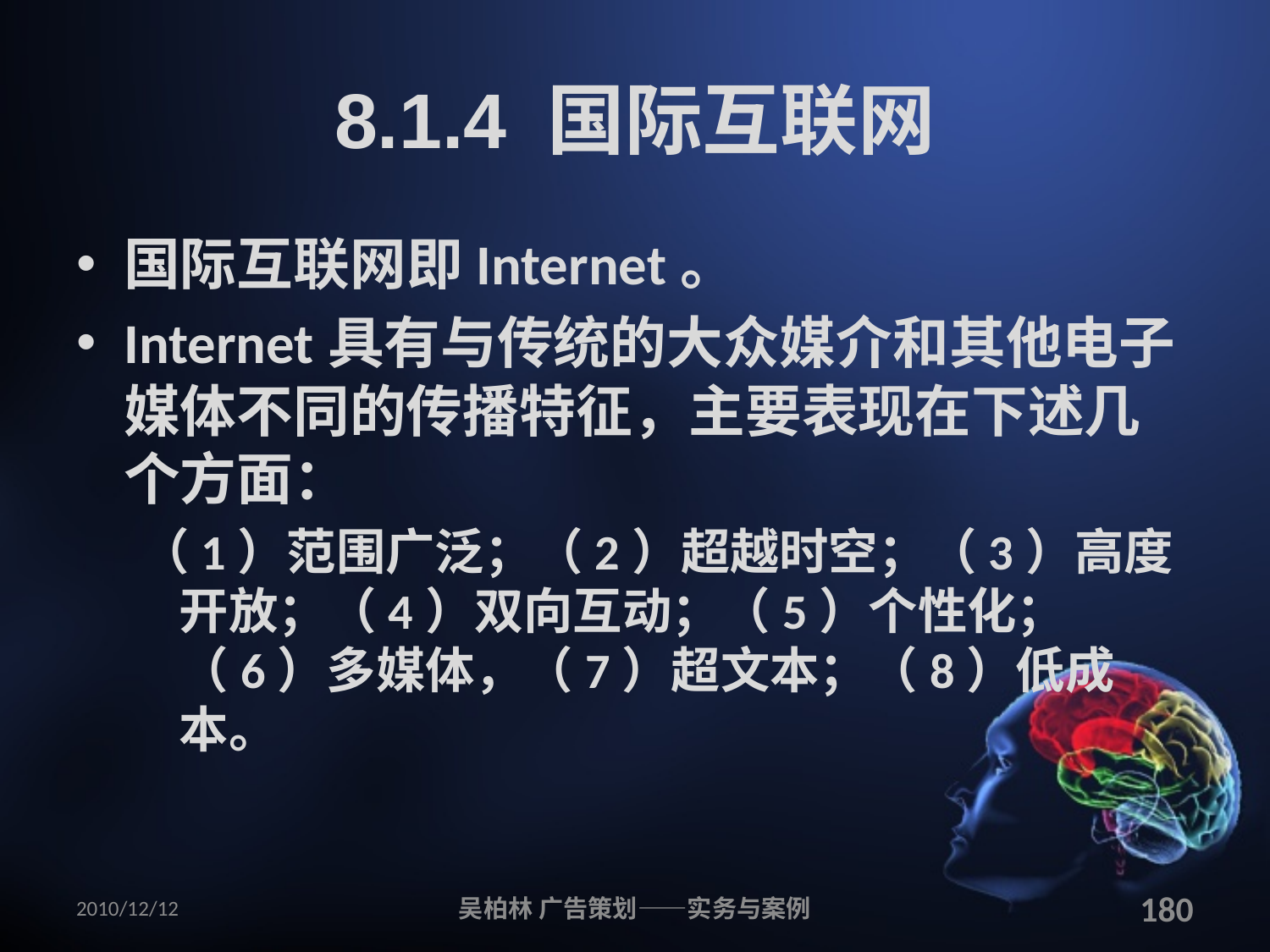

# 8.1.4 国际互联网
国际互联网即Internet。
Internet具有与传统的大众媒介和其他电子媒体不同的传播特征，主要表现在下述几个方面：
（1）范围广泛；（2）超越时空；（3）高度开放；（4）双向互动；（5）个性化；（6）多媒体，（7）超文本；（8）低成本。

2010/12/12
吴柏林 广告策划——实务与案例
180